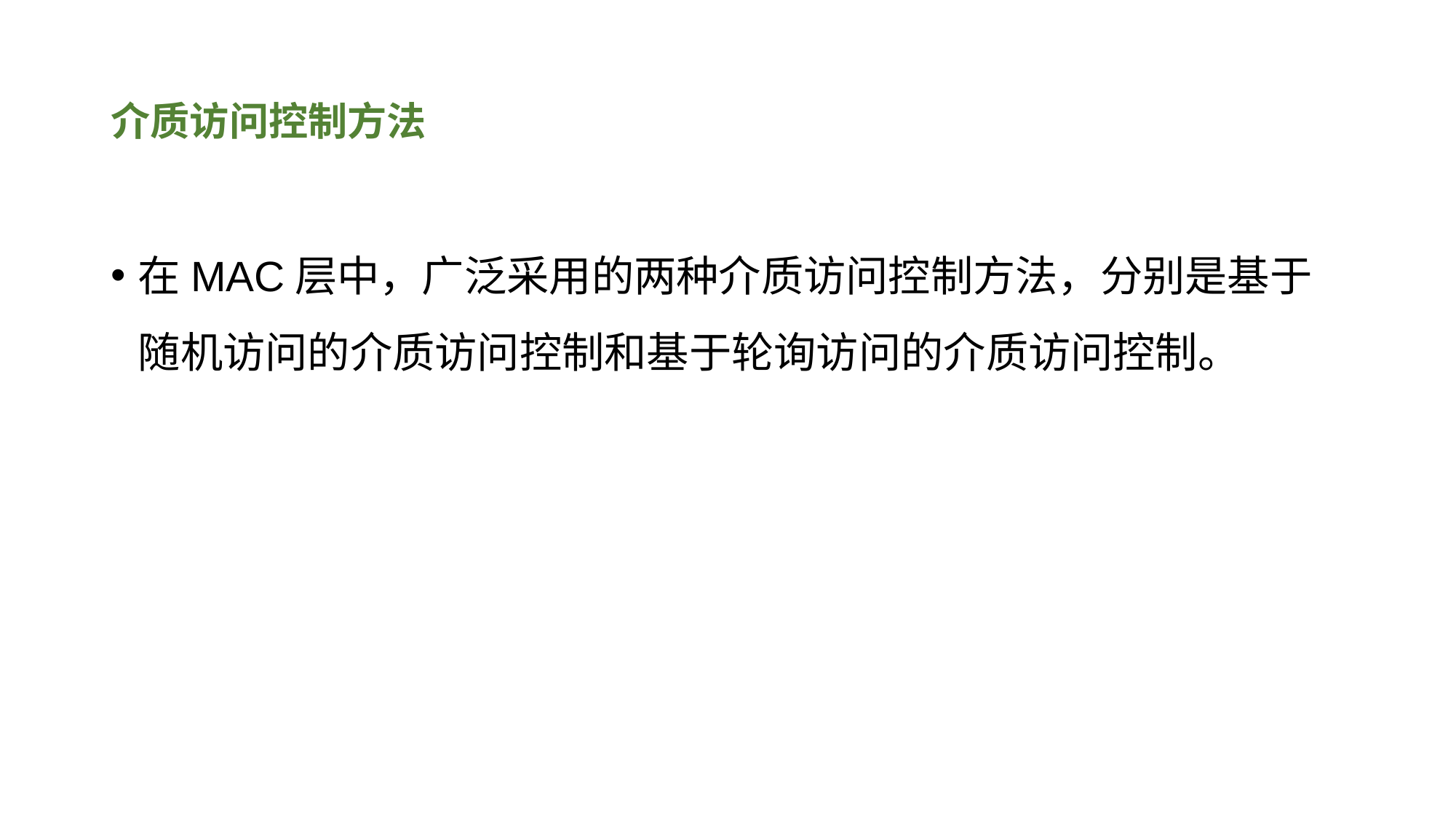

# 介质访问控制方法
在MAC层中，广泛采用的两种介质访问控制方法，分别是基于随机访问的介质访问控制和基于轮询访问的介质访问控制。